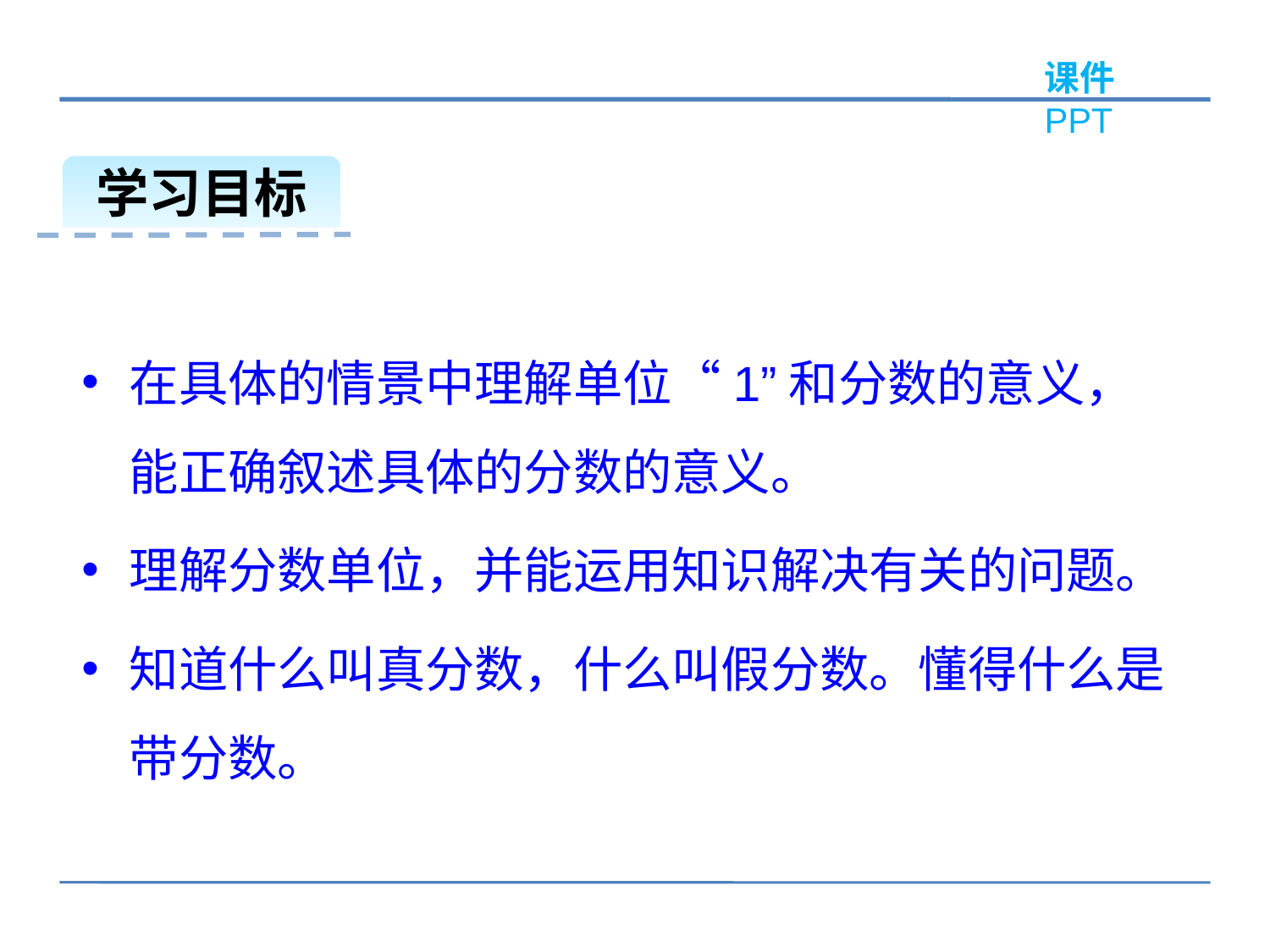

学习目标

在具体的情景中理解单位“1”和分数的意义，能正确叙述具体的分数的意义。
理解分数单位，并能运用知识解决有关的问题。
知道什么叫真分数，什么叫假分数。懂得什么是带分数。